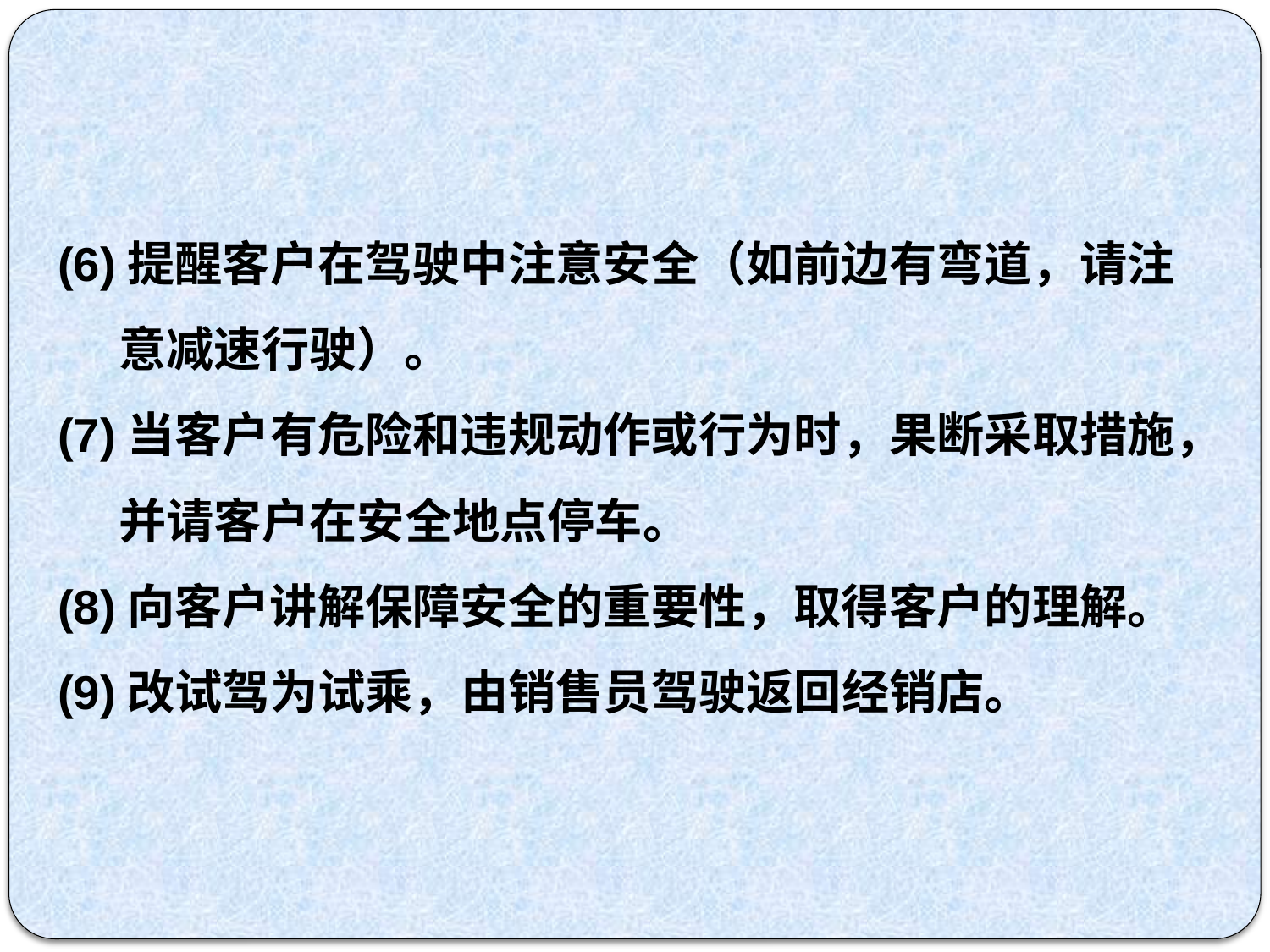

(6)提醒客户在驾驶中注意安全（如前边有弯道，请注意减速行驶）。
(7)当客户有危险和违规动作或行为时，果断采取措施，并请客户在安全地点停车。
(8)向客户讲解保障安全的重要性，取得客户的理解。
(9)改试驾为试乘，由销售员驾驶返回经销店。